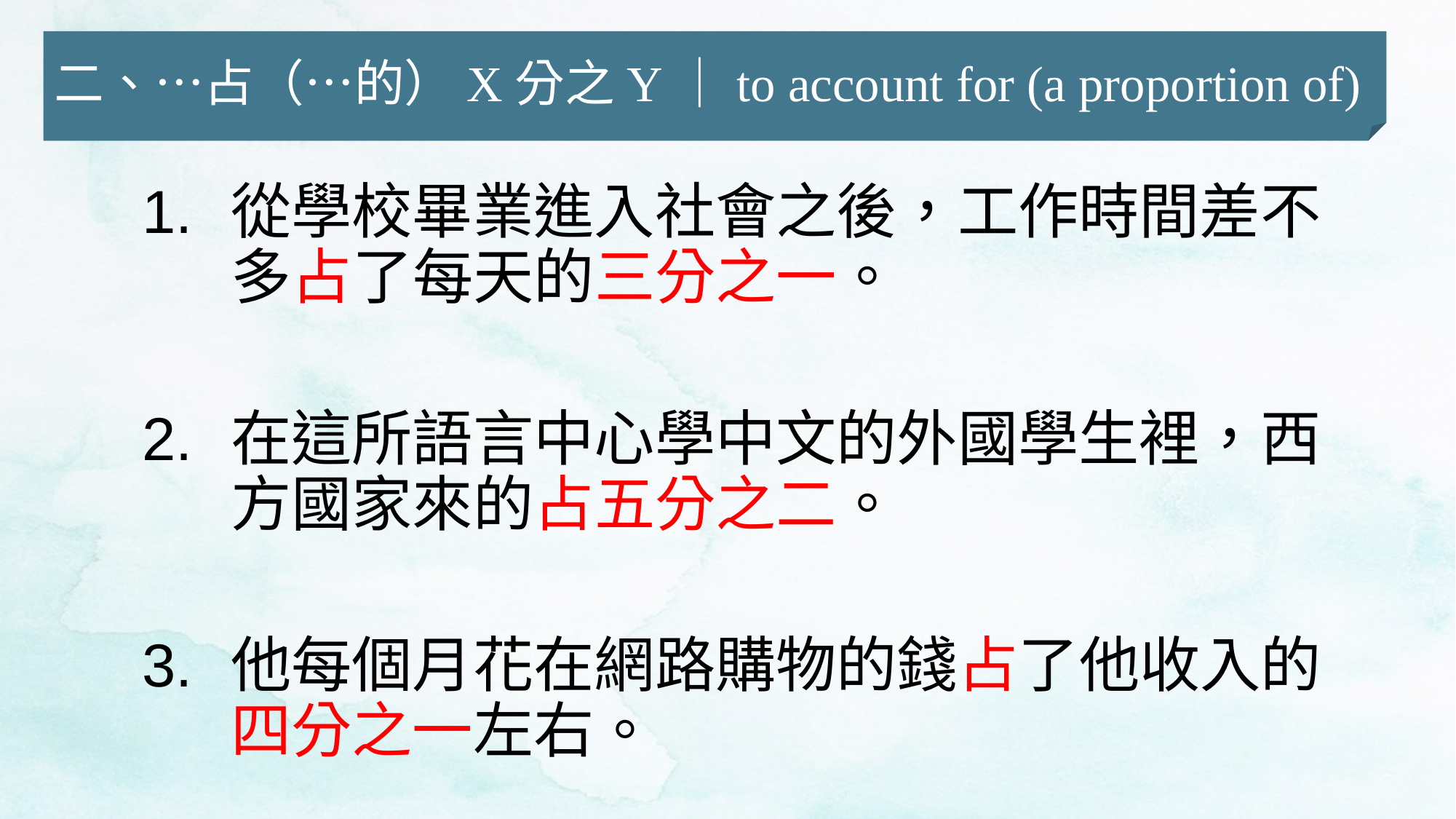

二、…占（…的）X分之Y｜to account for (a proportion of)
從學校畢業進入社會之後，工作時間差不多占了每天的三分之一。

在這所語言中心學中文的外國學生裡，西方國家來的占五分之二。

他每個月花在網路購物的錢占了他收入的四分之一左右。